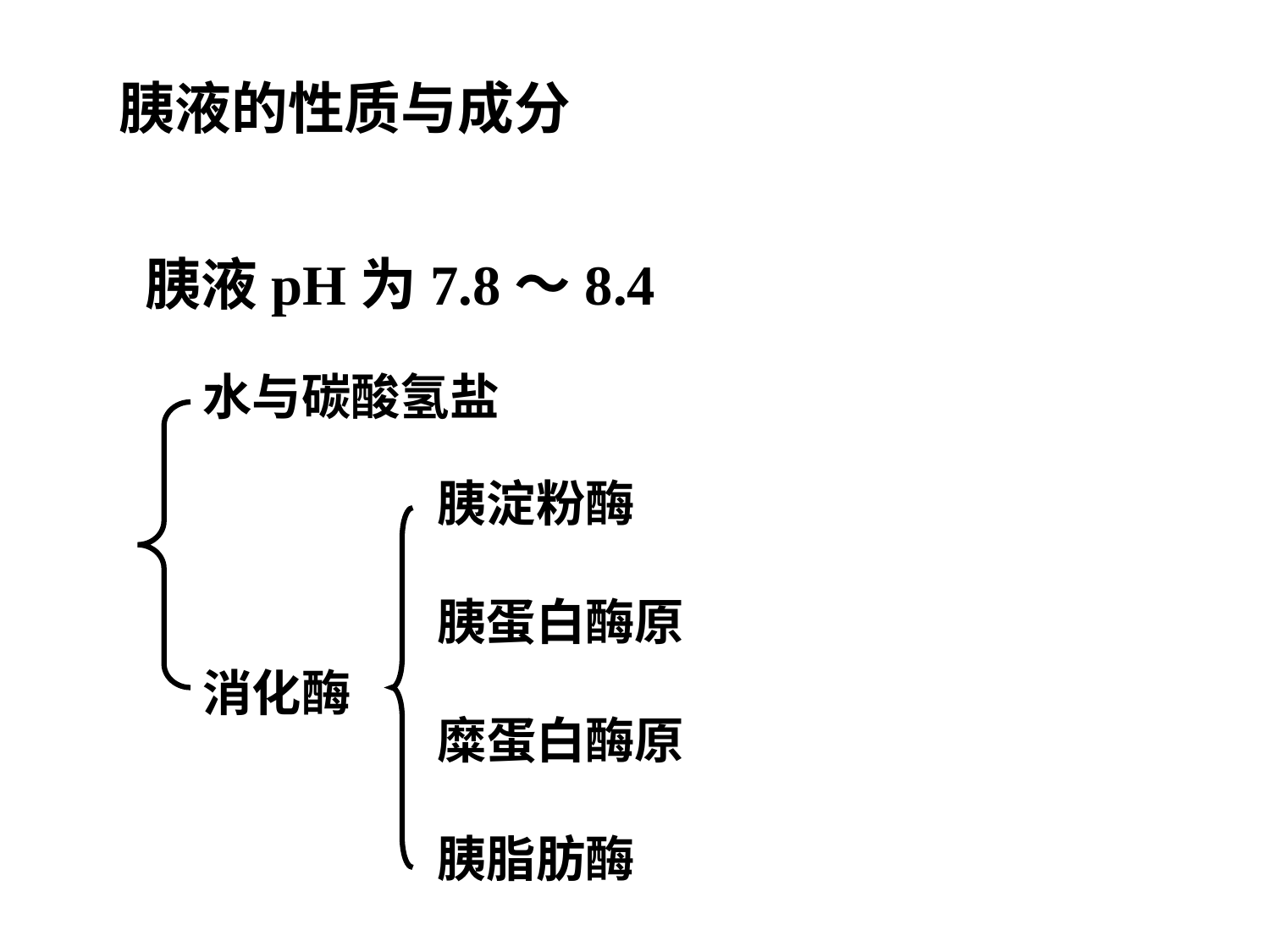

胰液的性质与成分

 胰液pH为7.8～8.4
水与碳酸氢盐

消化酶

胰淀粉酶

胰蛋白酶原

糜蛋白酶原

胰脂肪酶